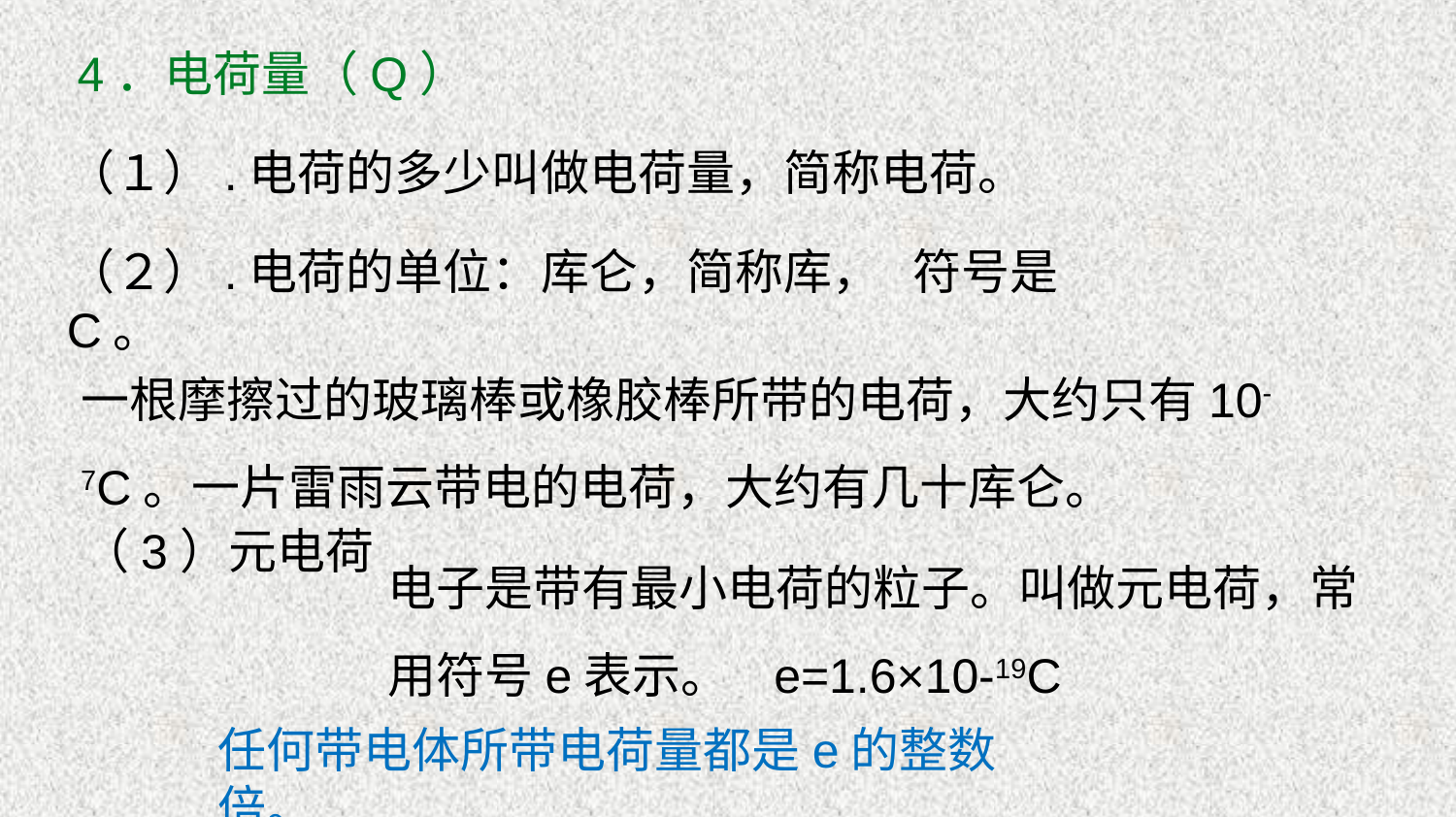

4．电荷量（Q）
（１）.电荷的多少叫做电荷量，简称电荷。
（２）.电荷的单位：库仑，简称库，   符号是C。
一根摩擦过的玻璃棒或橡胶棒所带的电荷，大约只有10-7C。一片雷雨云带电的电荷，大约有几十库仑。
（3）元电荷
电子是带有最小电荷的粒子。叫做元电荷，常用符号e表示。   e=1.6×10-19C
任何带电体所带电荷量都是e的整数倍。